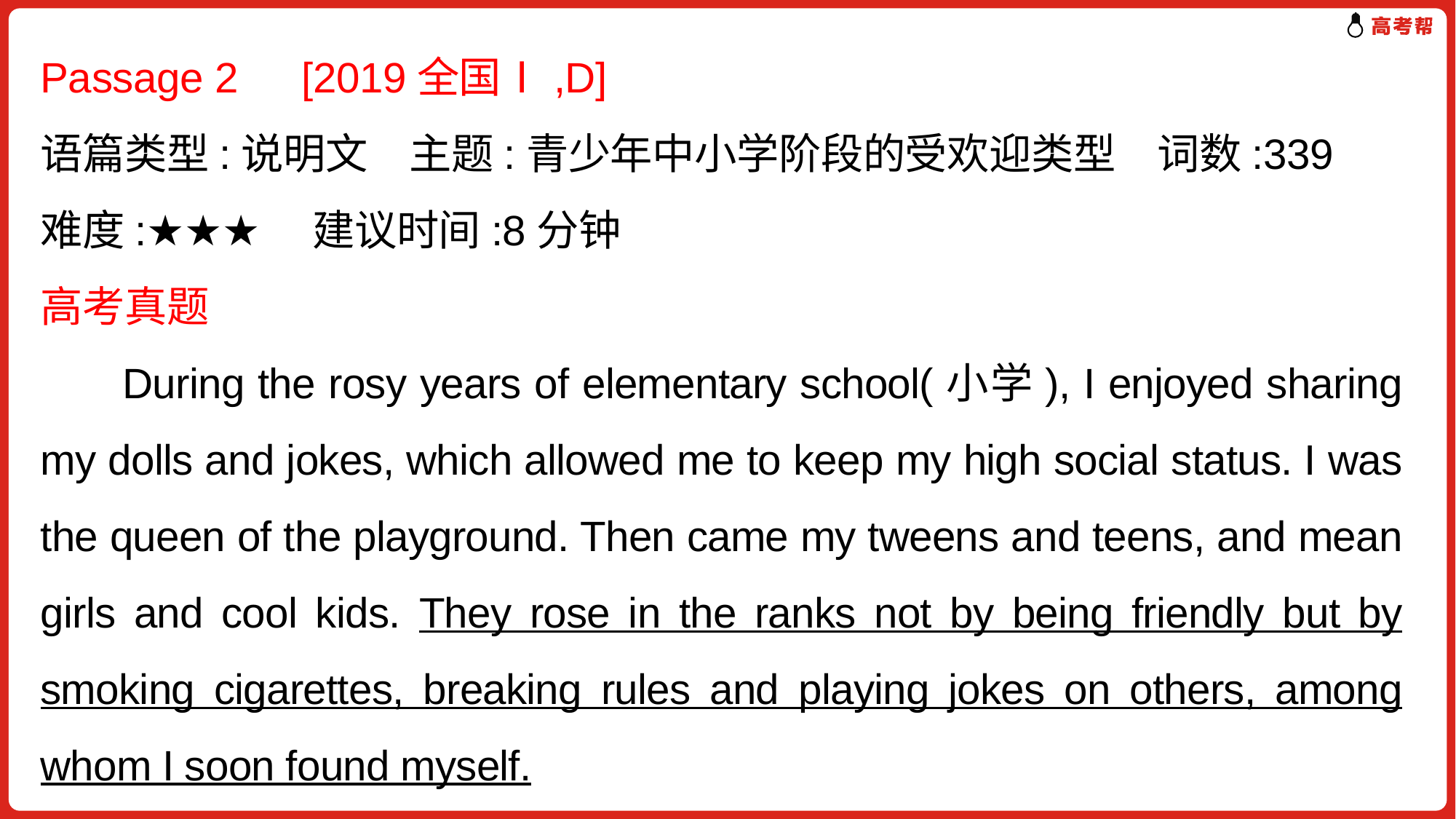

Passage 2　[2019全国Ⅰ,D]
语篇类型:说明文　主题:青少年中小学阶段的受欢迎类型　词数:339
难度:★★★　建议时间:8分钟
高考真题
      During the rosy years of elementary school(小学), I enjoyed sharing my dolls and jokes, which allowed me to keep my high social status. I was the queen of the playground. Then came my tweens and teens, and mean girls and cool kids. They rose in the ranks not by being friendly but by smoking cigarettes, breaking rules and playing jokes on others, among whom I soon found myself.